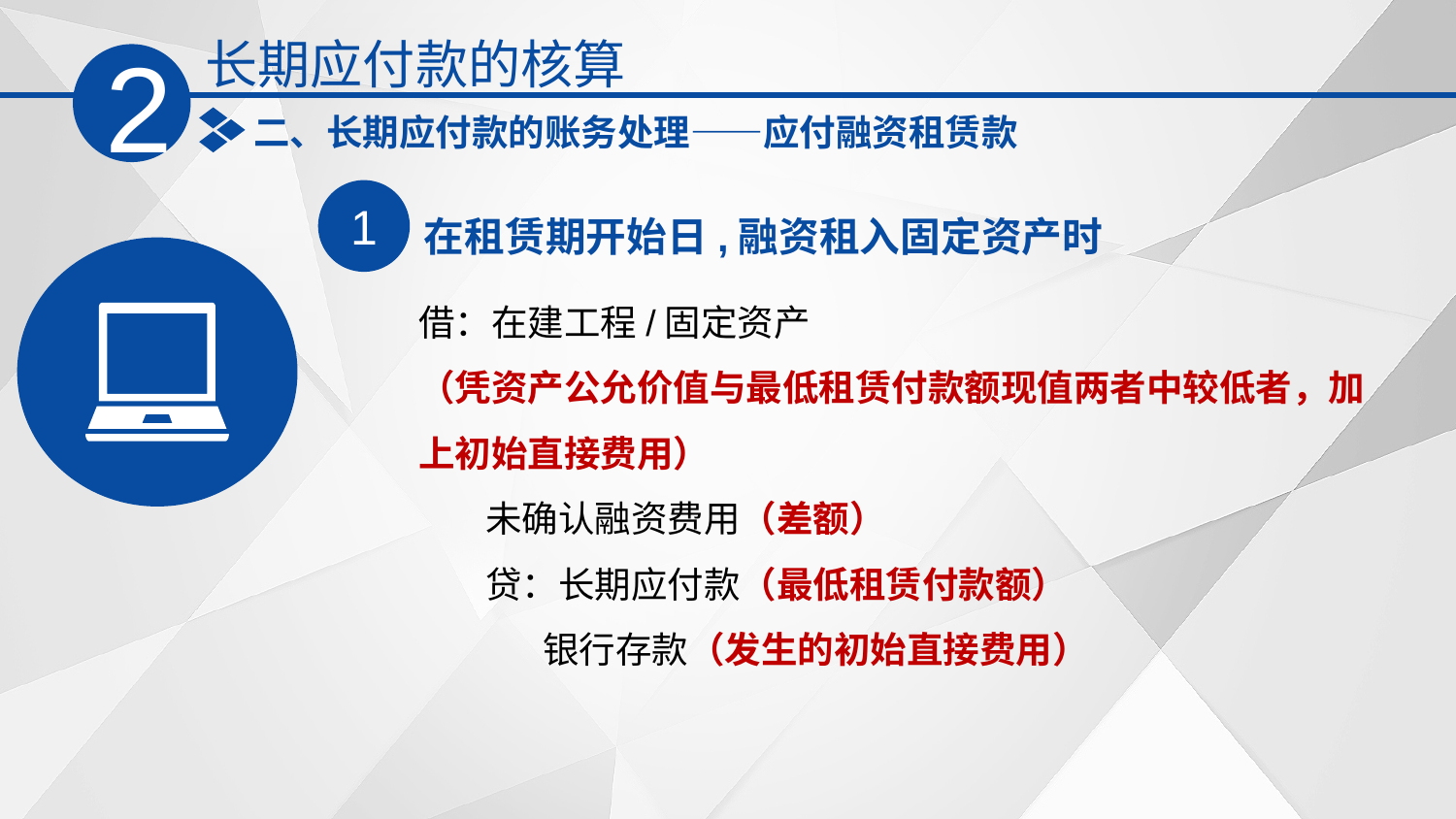

长期应付款的核算
2

二、长期应付款的账务处理——应付融资租赁款

1
在租赁期开始日,融资租入固定资产时

借：在建工程/固定资产
（凭资产公允价值与最低租赁付款额现值两者中较低者，加上初始直接费用）
       未确认融资费用（差额）
       贷：长期应付款（最低租赁付款额）
              银行存款（发生的初始直接费用）